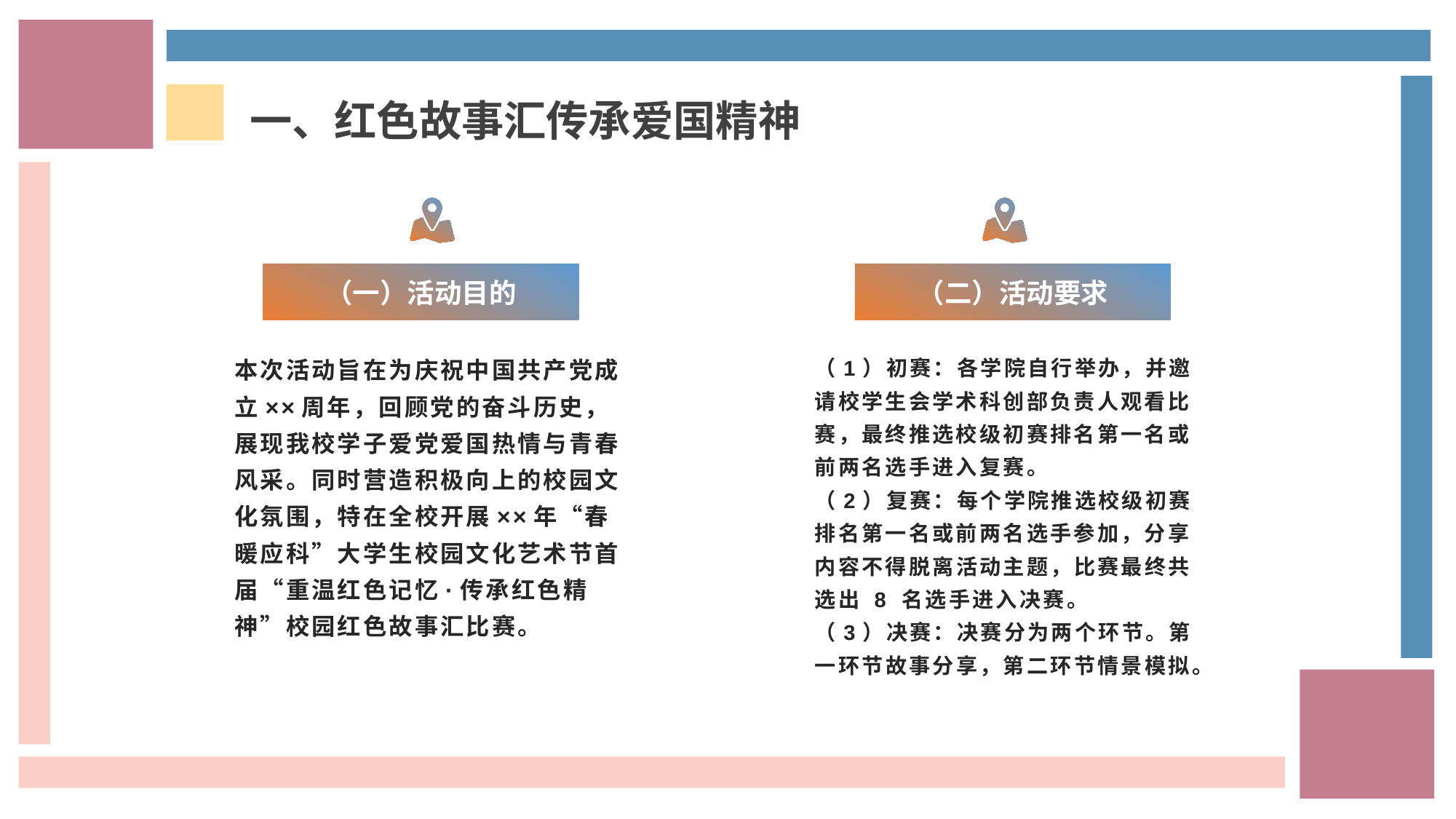

一、红色故事汇传承爱国精神

（一）活动目的
（二）活动要求
本次活动旨在为庆祝中国共产党成立××周年，回顾党的奋斗历史，展现我校学子爱党爱国热情与青春风采。同时营造积极向上的校园文化氛围，特在全校开展××年“春暖应科”大学生校园文化艺术节首届“重温红色记忆·传承红色精神”校园红色故事汇比赛。

（1）初赛：各学院自行举办，并邀请校学生会学术科创部负责人观看比赛，最终推选校级初赛排名第一名或前两名选手进入复赛。
（2）复赛：每个学院推选校级初赛排名第一名或前两名选手参加，分享内容不得脱离活动主题，比赛最终共选出 8 名选手进入决赛。
（3）决赛：决赛分为两个环节。第一环节故事分享，第二环节情景模拟。